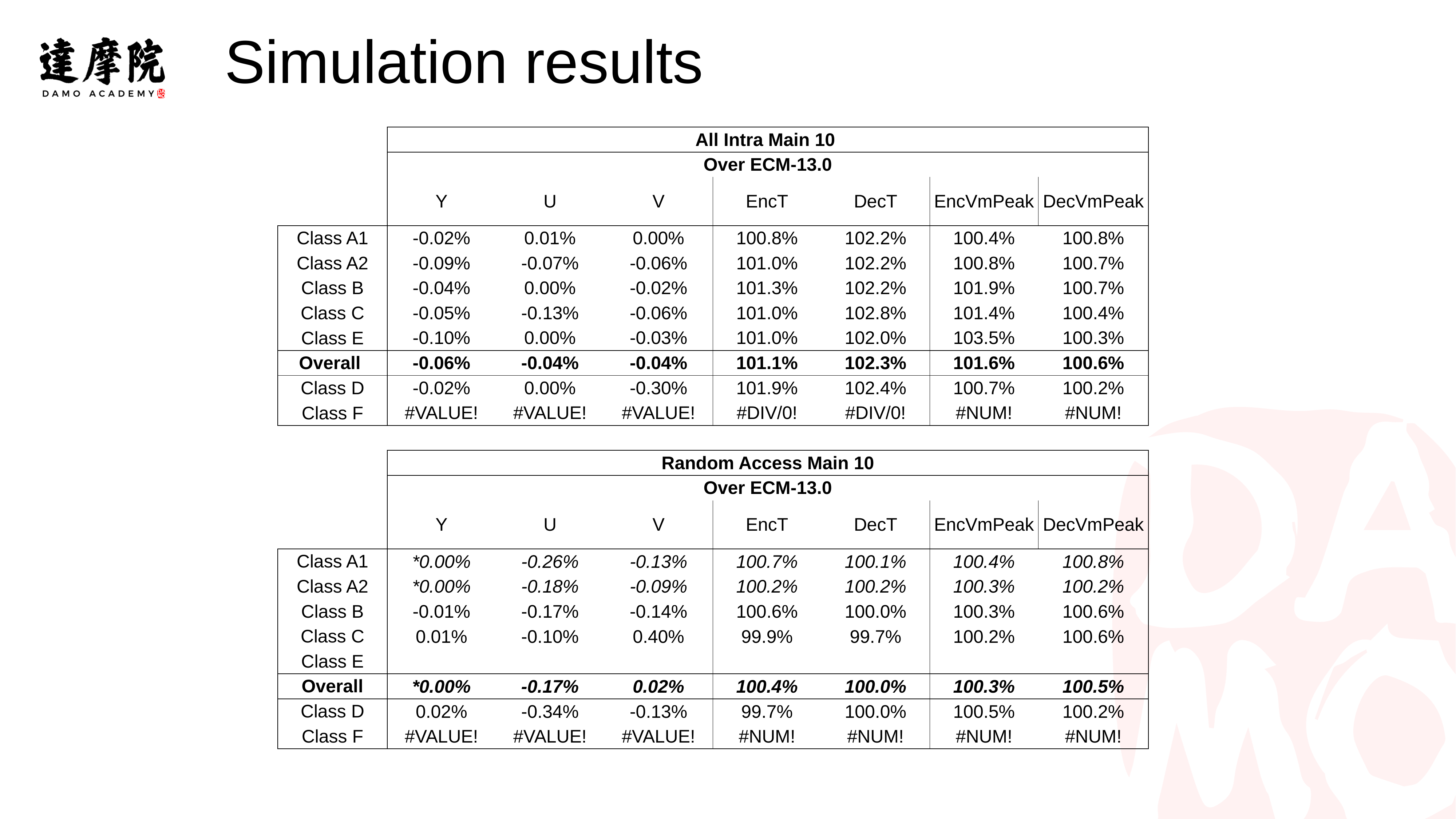

Simulation results
实验室名称
|  | All Intra Main 10 |  |  |  |  |  |  |
| --- | --- | --- | --- | --- | --- | --- | --- |
|  | Over ECM-13.0 |  |  |  |  |  |  |
|  | Y | U | V | EncT | DecT | EncVmPeak | DecVmPeak |
| Class A1 | -0.02% | 0.01% | 0.00% | 100.8% | 102.2% | 100.4% | 100.8% |
| Class A2 | -0.09% | -0.07% | -0.06% | 101.0% | 102.2% | 100.8% | 100.7% |
| Class B | -0.04% | 0.00% | -0.02% | 101.3% | 102.2% | 101.9% | 100.7% |
| Class C | -0.05% | -0.13% | -0.06% | 101.0% | 102.8% | 101.4% | 100.4% |
| Class E | -0.10% | 0.00% | -0.03% | 101.0% | 102.0% | 103.5% | 100.3% |
| Overall | -0.06% | -0.04% | -0.04% | 101.1% | 102.3% | 101.6% | 100.6% |
| Class D | -0.02% | 0.00% | -0.30% | 101.9% | 102.4% | 100.7% | 100.2% |
| Class F | #VALUE! | #VALUE! | #VALUE! | #DIV/0! | #DIV/0! | #NUM! | #NUM! |
|  |  |  |  |  |  |  |  |
|  | Random Access Main 10 |  |  |  |  |  |  |
|  | Over ECM-13.0 |  |  |  |  |  |  |
|  | Y | U | V | EncT | DecT | EncVmPeak | DecVmPeak |
| Class A1 | \*0.00% | -0.26% | -0.13% | 100.7% | 100.1% | 100.4% | 100.8% |
| Class A2 | \*0.00% | -0.18% | -0.09% | 100.2% | 100.2% | 100.3% | 100.2% |
| Class B | -0.01% | -0.17% | -0.14% | 100.6% | 100.0% | 100.3% | 100.6% |
| Class C | 0.01% | -0.10% | 0.40% | 99.9% | 99.7% | 100.2% | 100.6% |
| Class E |  |  |  |  |  |  |  |
| Overall | \*0.00% | -0.17% | 0.02% | 100.4% | 100.0% | 100.3% | 100.5% |
| Class D | 0.02% | -0.34% | -0.13% | 99.7% | 100.0% | 100.5% | 100.2% |
| Class F | #VALUE! | #VALUE! | #VALUE! | #NUM! | #NUM! | #NUM! | #NUM! |